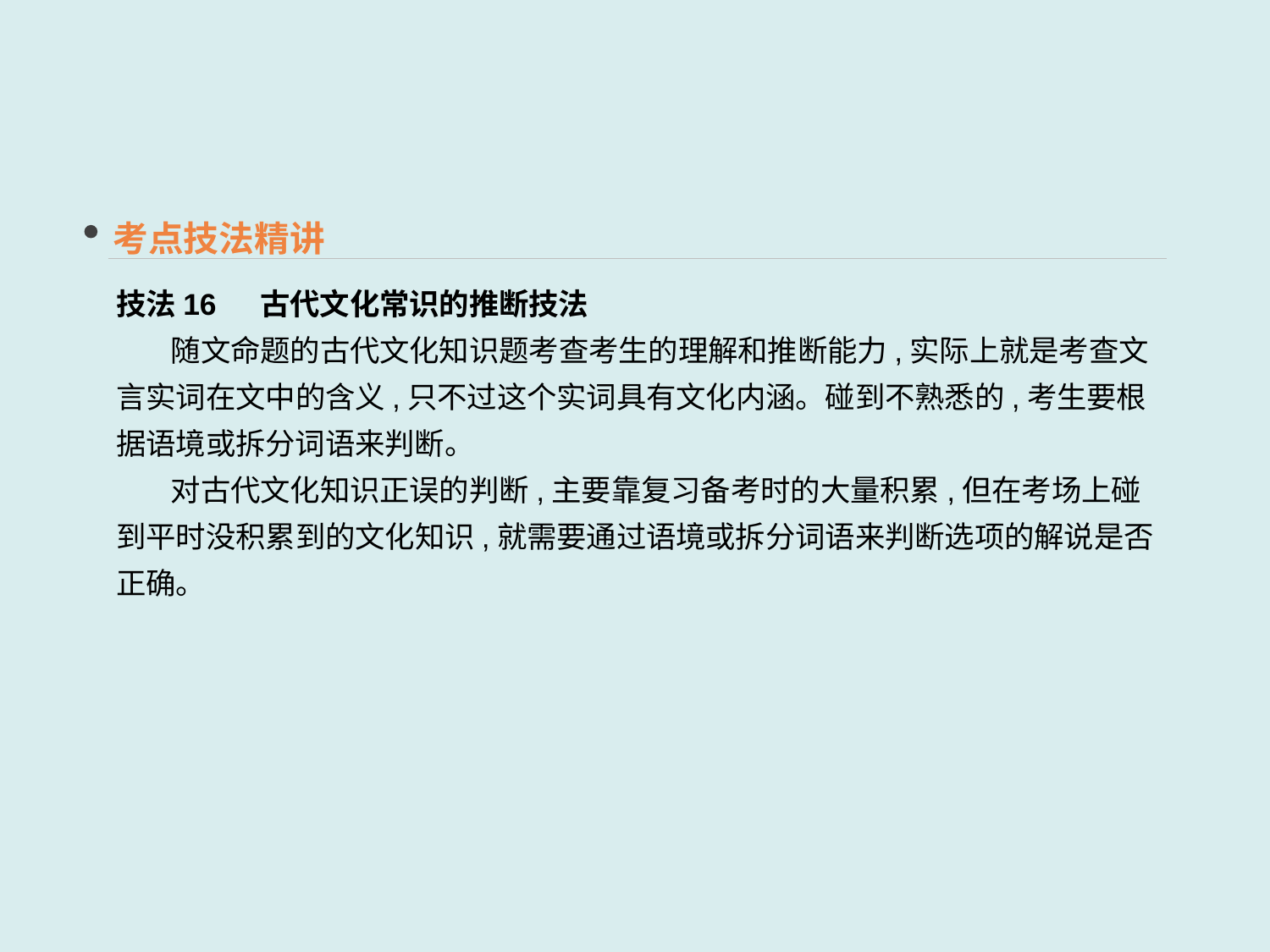

考点技法精讲

技法16　 古代文化常识的推断技法
       随文命题的古代文化知识题考查考生的理解和推断能力,实际上就是考查文言实词在文中的含义,只不过这个实词具有文化内涵。碰到不熟悉的,考生要根据语境或拆分词语来判断。
       对古代文化知识正误的判断,主要靠复习备考时的大量积累,但在考场上碰到平时没积累到的文化知识,就需要通过语境或拆分词语来判断选项的解说是否正确。